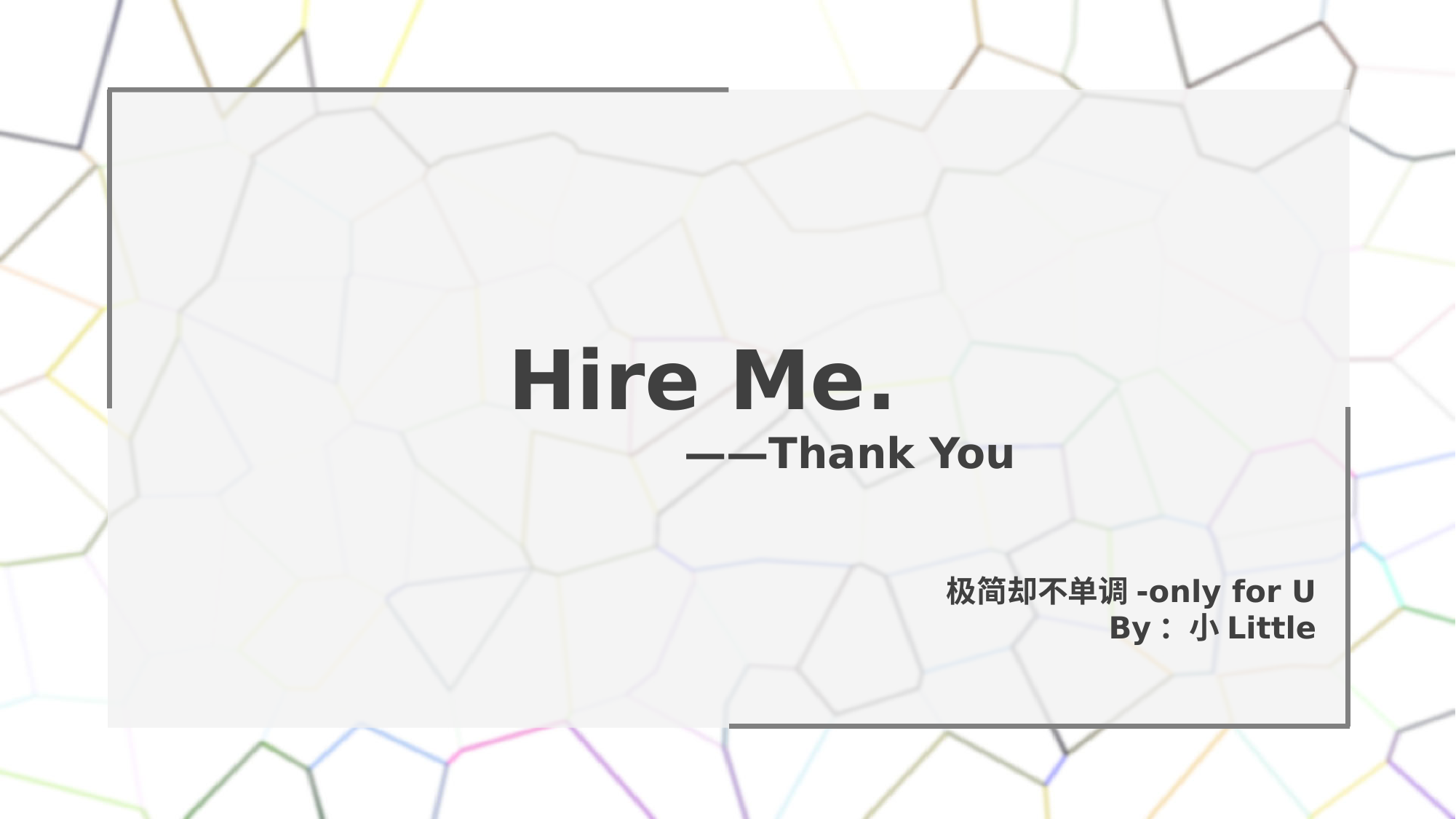

Hire Me.
——Thank You
极简却不单调-only for U
By：小Little